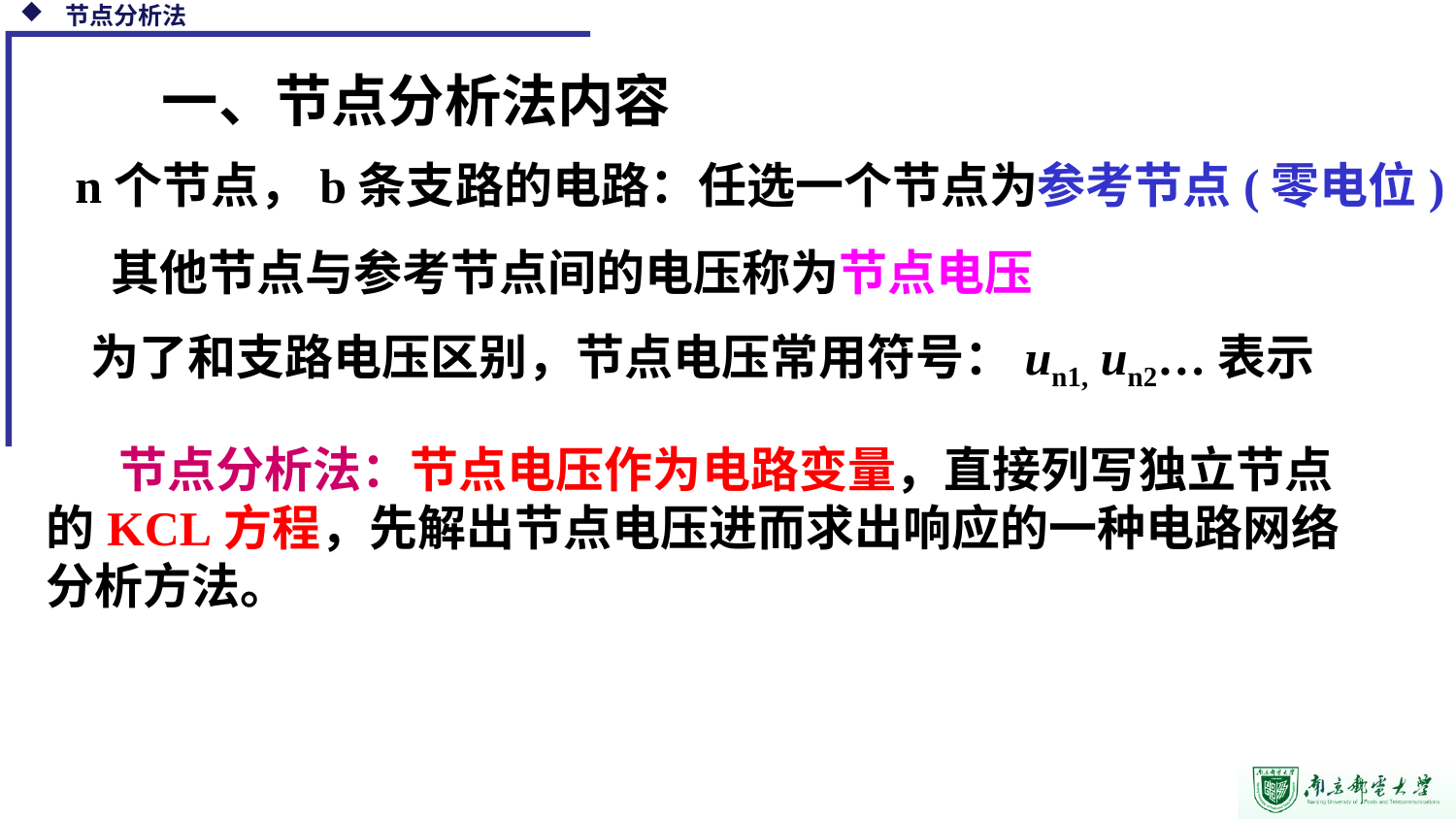

节点分析法

一、节点分析法内容
n个节点，b条支路的电路：任选一个节点为参考节点(零电位)
其他节点与参考节点间的电压称为节点电压
为了和支路电压区别，节点电压常用符号：un1, un2…表示
节点分析法：节点电压作为电路变量，直接列写独立节点的KCL方程，先解出节点电压进而求出响应的一种电路网络分析方法。